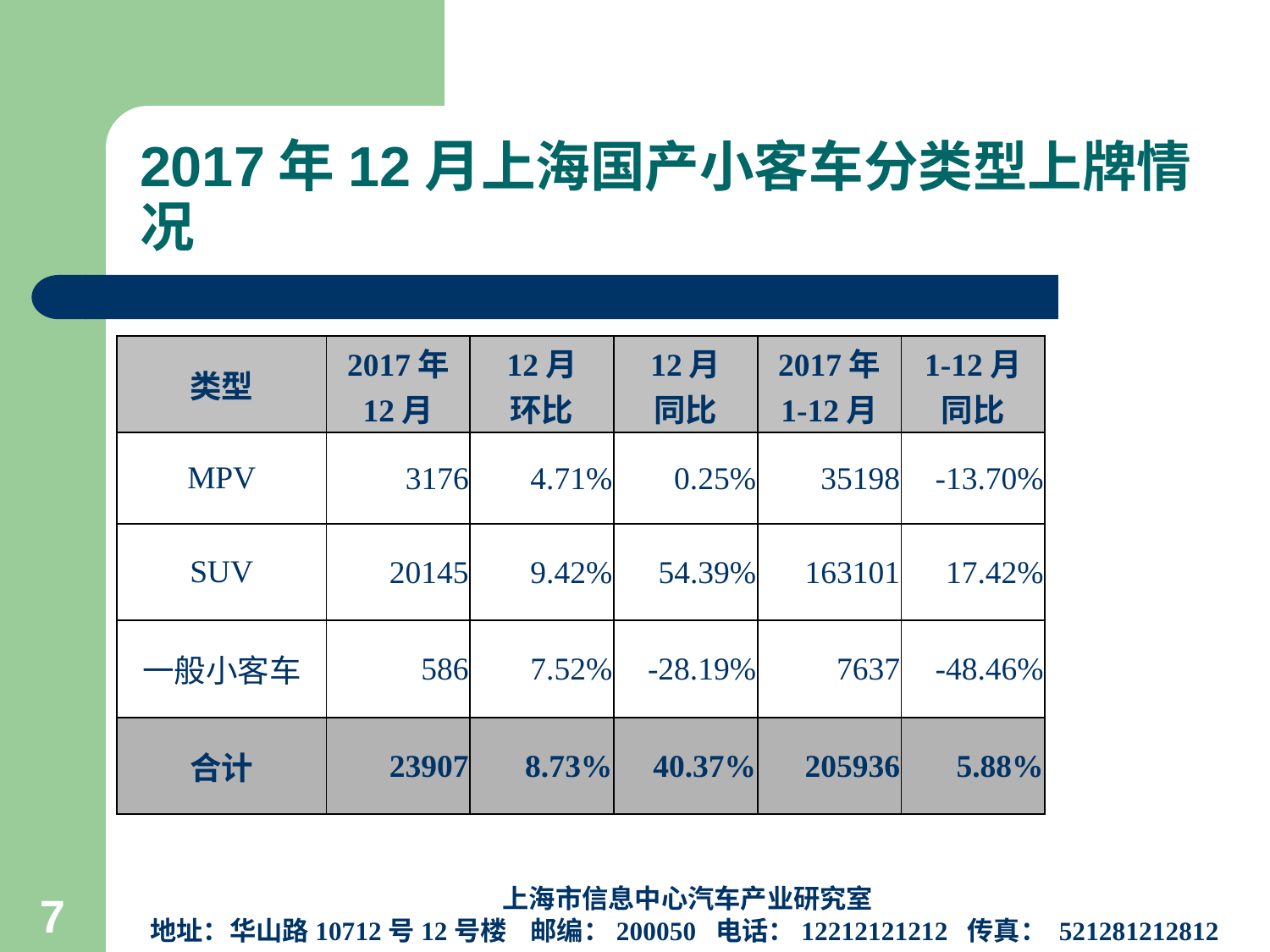

# 2017年12月上海国产小客车分类型上牌情况
| 类型 | 2017年 12月 | 12月 环比 | 12月 同比 | 2017年 1-12月 | 1-12月 同比 |
| --- | --- | --- | --- | --- | --- |
| MPV | 3176 | 4.71% | 0.25% | 35198 | -13.70% |
| SUV | 20145 | 9.42% | 54.39% | 163101 | 17.42% |
| 一般小客车 | 586 | 7.52% | -28.19% | 7637 | -48.46% |
| 合计 | 23907 | 8.73% | 40.37% | 205936 | 5.88% |
上海市信息中心汽车产业研究室
地址：华山路10712号12号楼    邮编：200050  电话：12212121212  传真： 521281212812
7